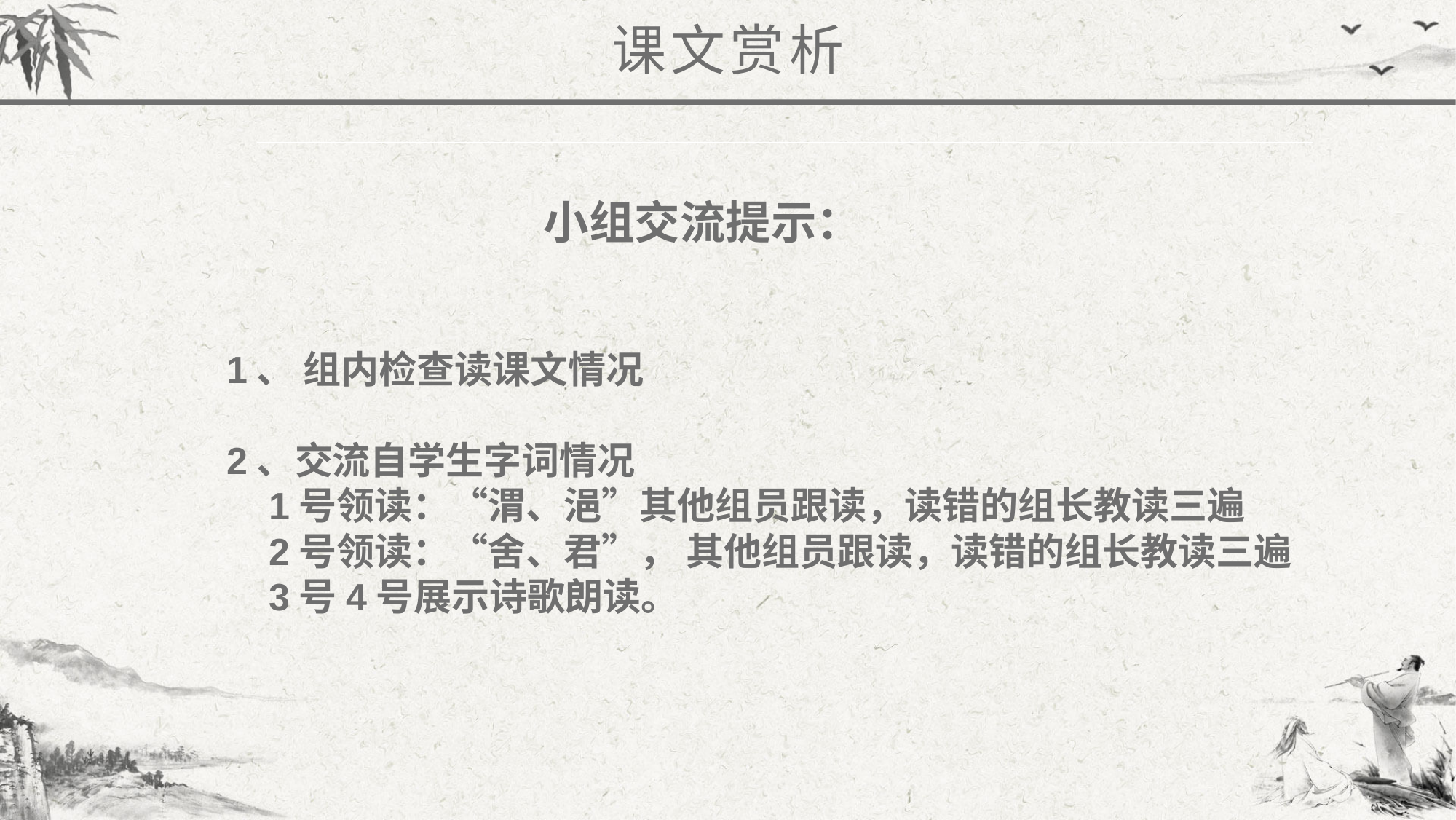

课文赏析

小组交流提示：

1、 组内检查读课文情况

2、交流自学生字词情况
    1号领读：“渭、浥”其他组员跟读，读错的组长教读三遍
    2号领读：“舍、君”， 其他组员跟读，读错的组长教读三遍
    3号4号展示诗歌朗读。